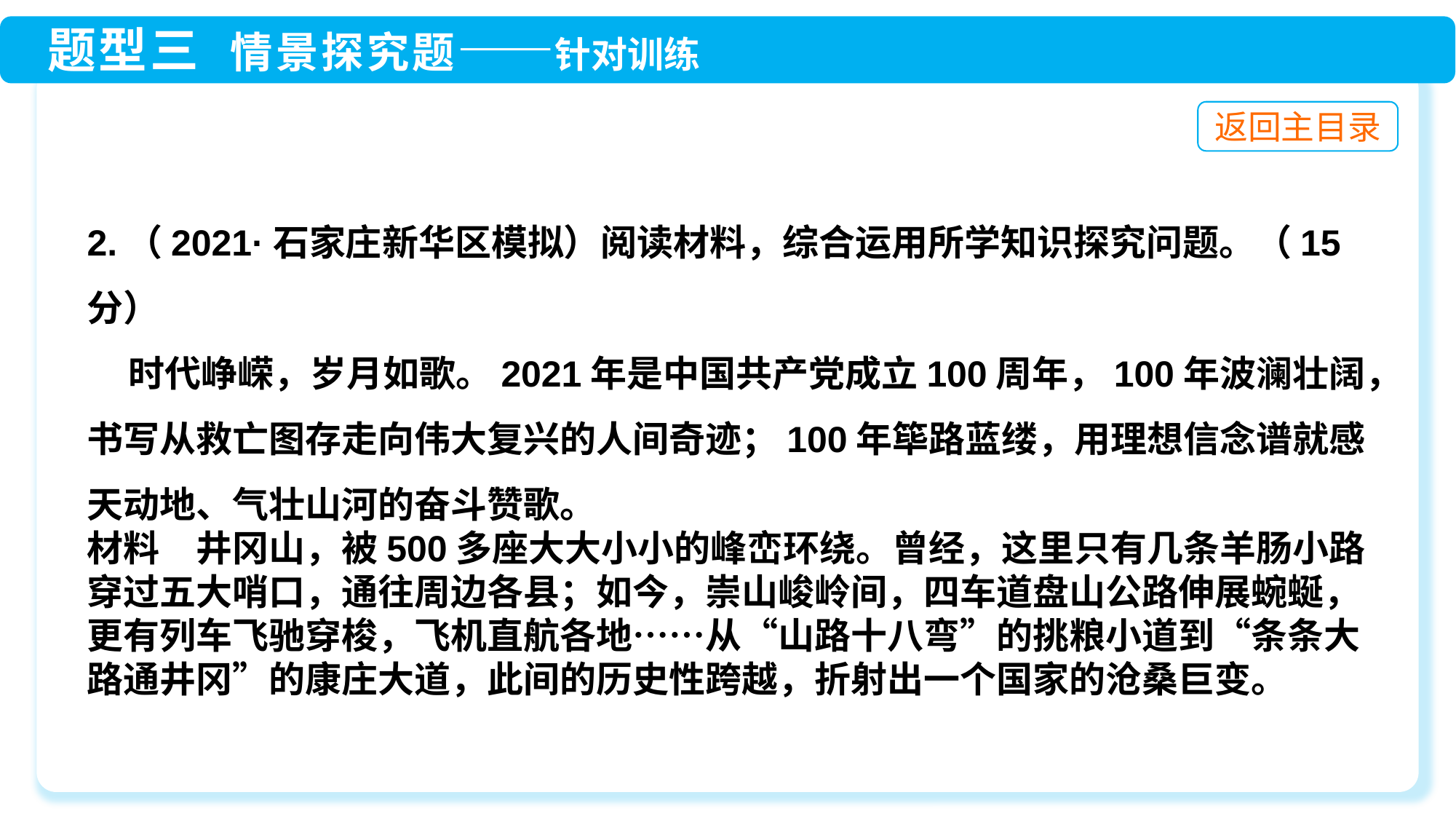

2.（2021·石家庄新华区模拟）阅读材料，综合运用所学知识探究问题。（15分）
    时代峥嵘，岁月如歌。2021年是中国共产党成立100周年，100年波澜壮阔，书写从救亡图存走向伟大复兴的人间奇迹；100年筚路蓝缕，用理想信念谱就感天动地、气壮山河的奋斗赞歌。
材料　井冈山，被500多座大大小小的峰峦环绕。曾经，这里只有几条羊肠小路穿过五大哨口，通往周边各县；如今，崇山峻岭间，四车道盘山公路伸展蜿蜒，更有列车飞驰穿梭，飞机直航各地……从“山路十八弯”的挑粮小道到“条条大路通井冈”的康庄大道，此间的历史性跨越，折射出一个国家的沧桑巨变。